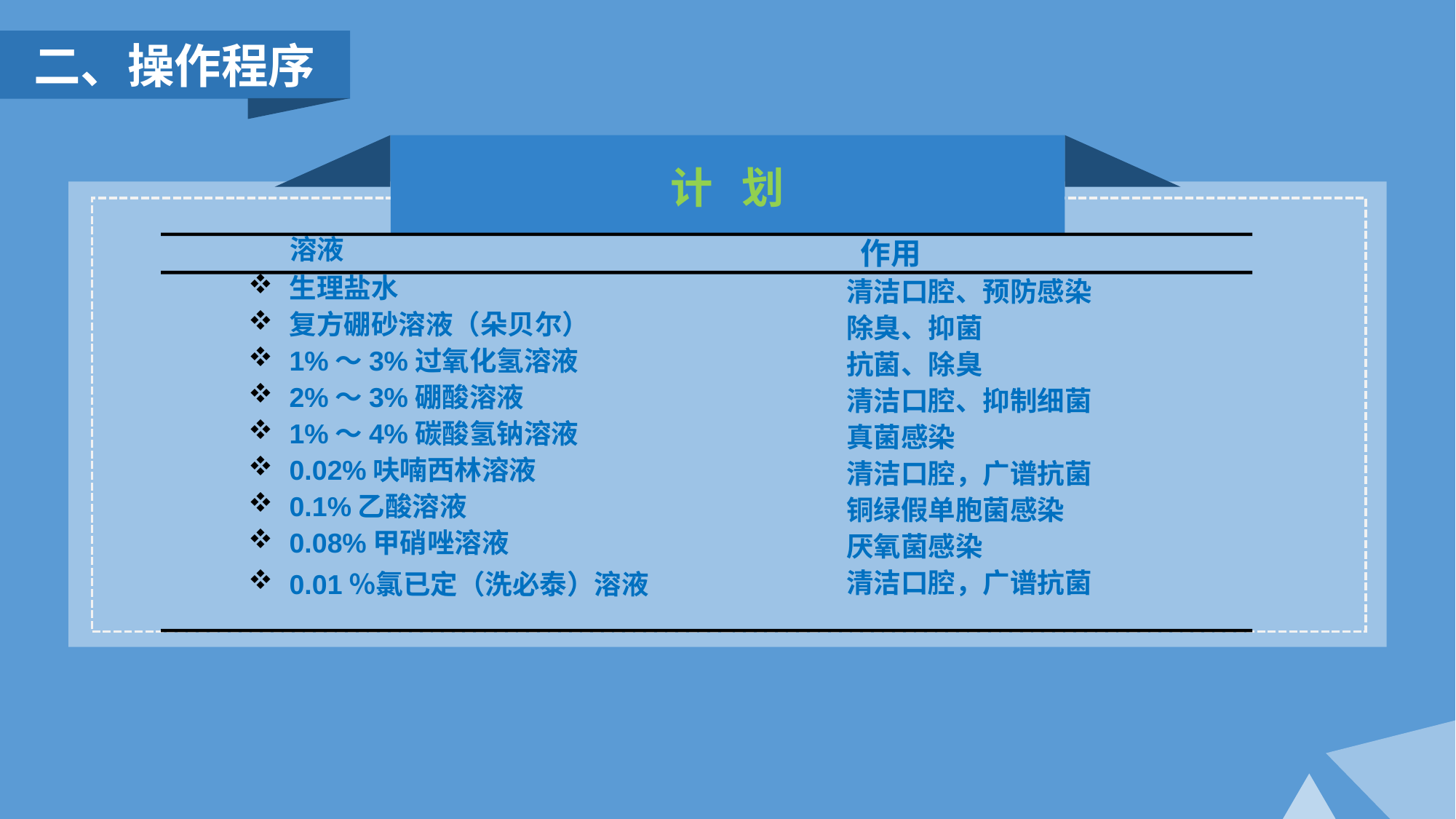

二、操作程序

计   划

    溶液
生理盐水
复方硼砂溶液（朵贝尔）
1%～3%过氧化氢溶液
2%～3%硼酸溶液
1%～4%碳酸氢钠溶液
0.02%呋喃西林溶液
0.1%乙酸溶液
0.08%甲硝唑溶液
0.01％氯已定（洗必泰）溶液
 作用
清洁口腔、预防感染
除臭、抑菌
抗菌、除臭
清洁口腔、抑制细菌
真菌感染
清洁口腔，广谱抗菌
铜绿假单胞菌感染
厌氧菌感染
清洁口腔，广谱抗菌